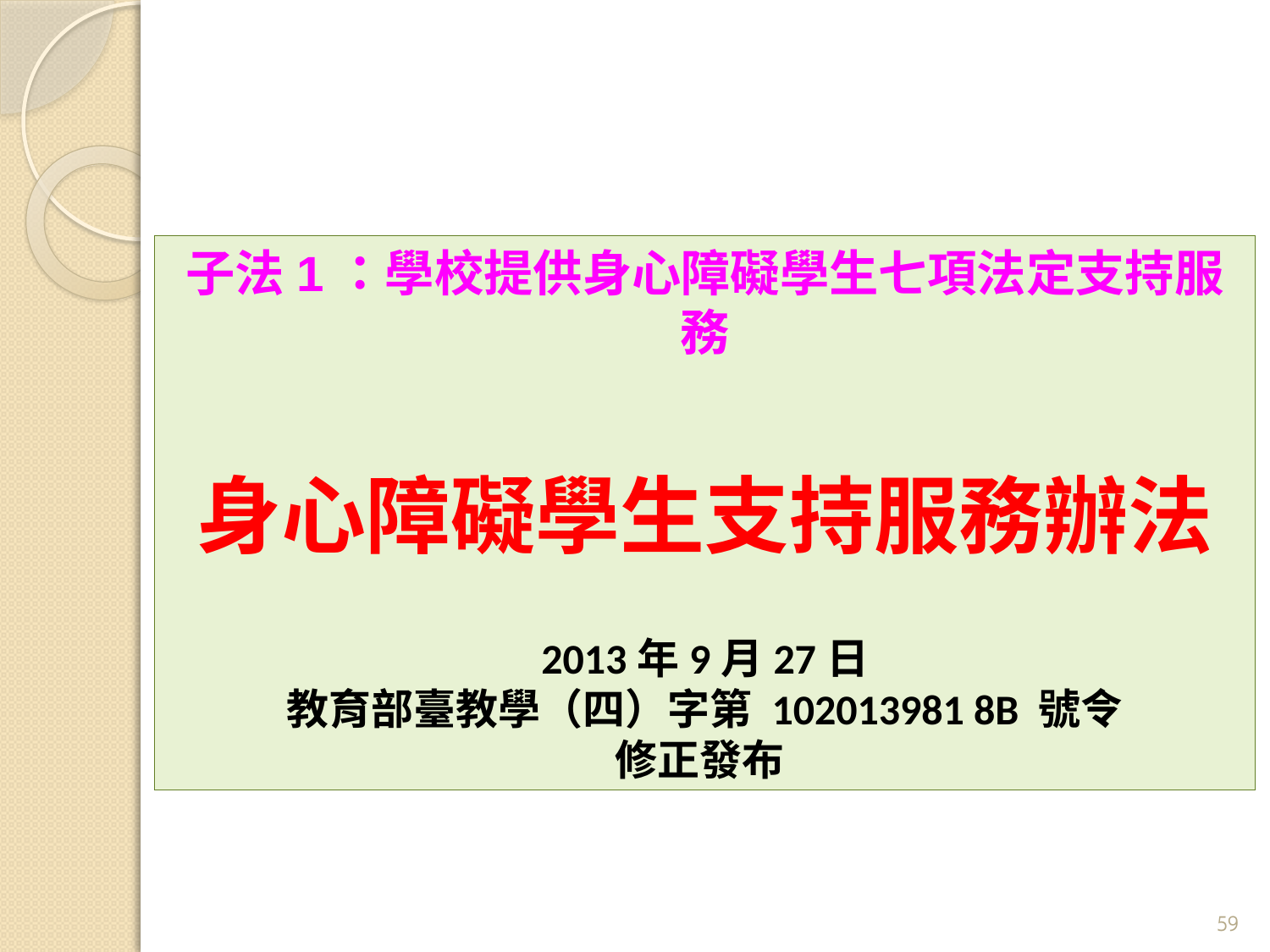

子法1：學校提供身心障礙學生七項法定支持服務

身心障礙學生支持服務辦法

2013年9月27日
教育部臺教學（四）字第 102013981 8B 號令
修正發布
59